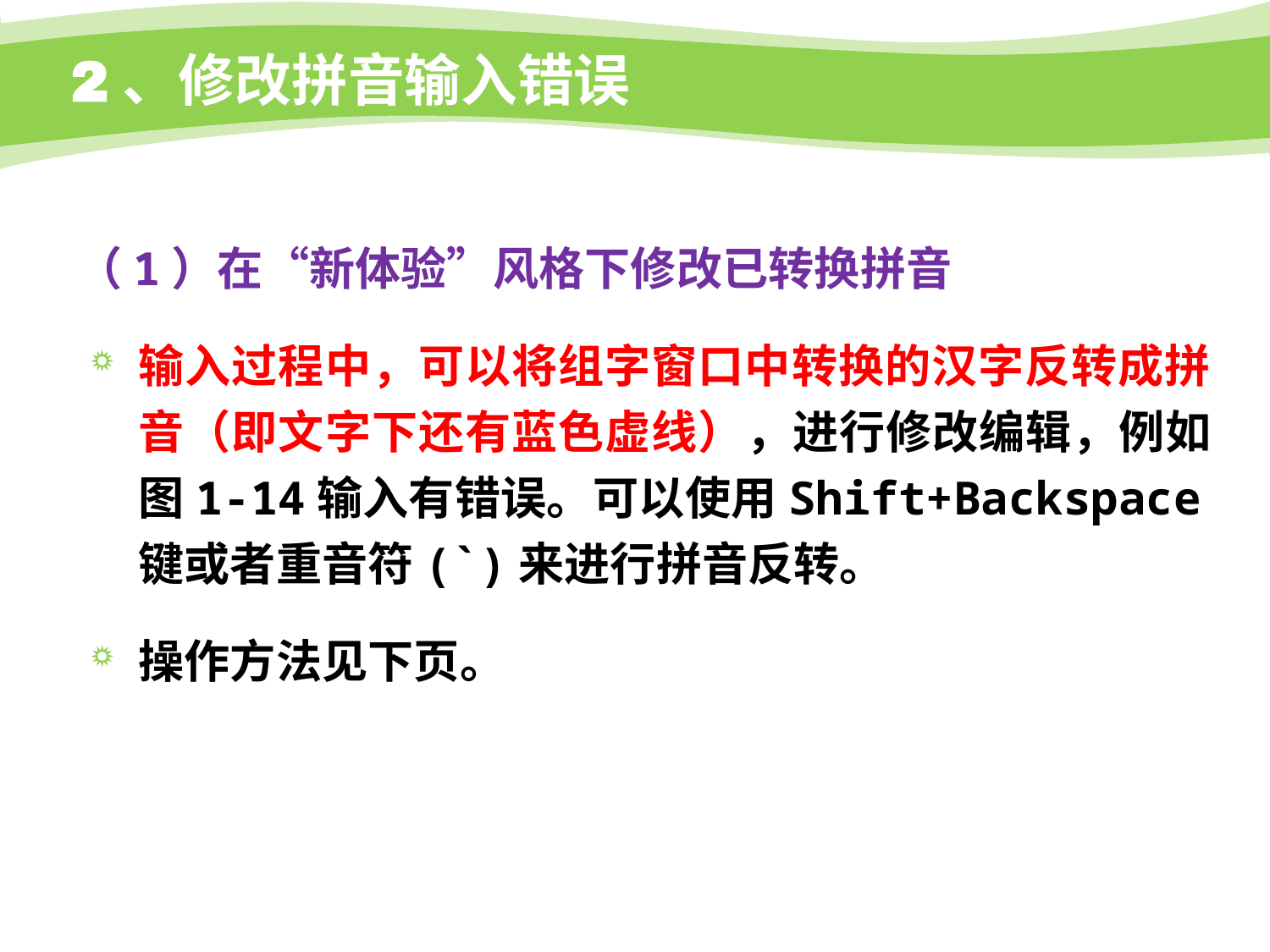

# 2、修改拼音输入错误
（1）在“新体验”风格下修改已转换拼音
输入过程中，可以将组字窗口中转换的汉字反转成拼音（即文字下还有蓝色虚线），进行修改编辑，例如图1-14输入有错误。可以使用Shift+Backspace键或者重音符(`)来进行拼音反转。
操作方法见下页。